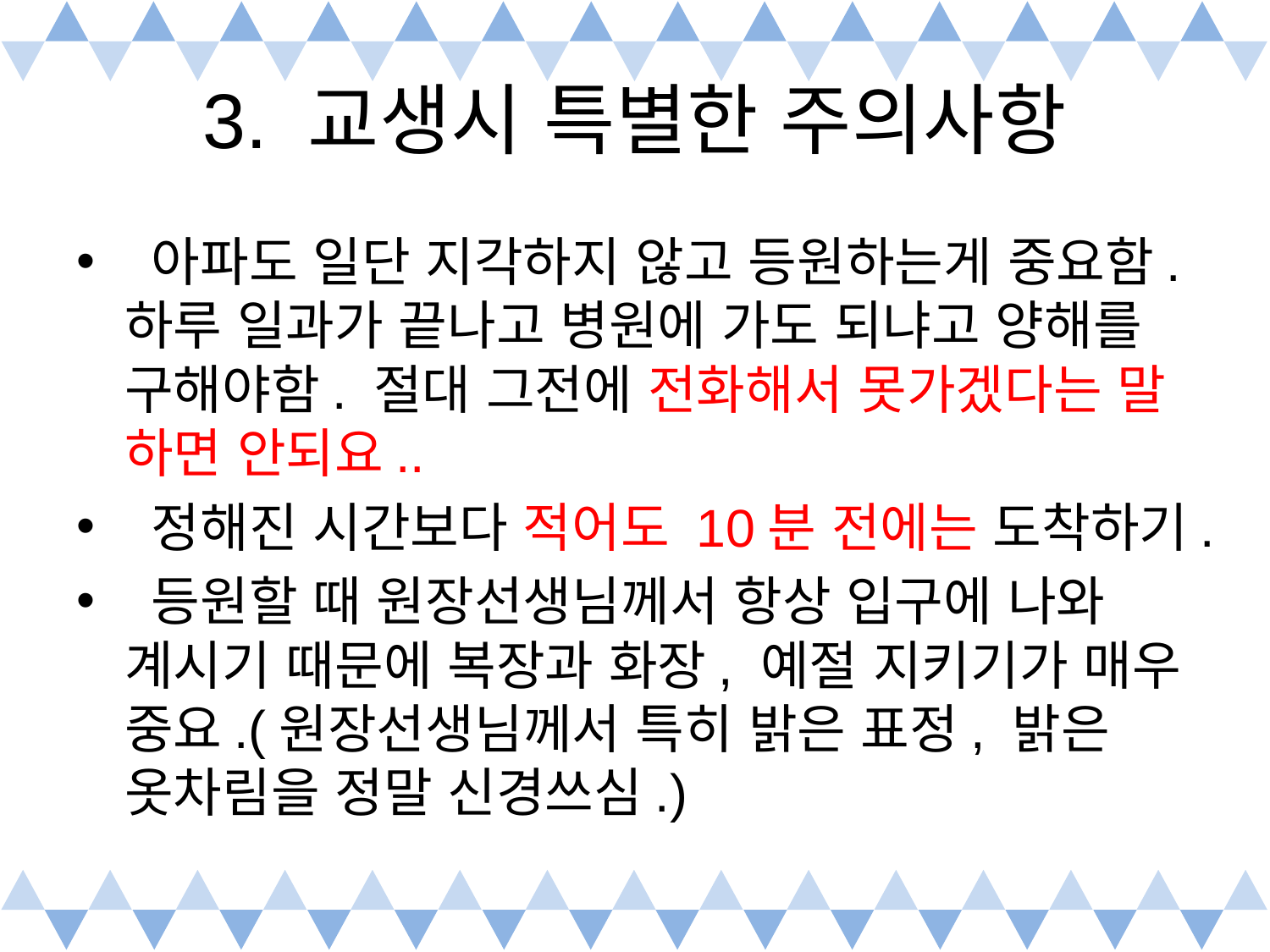

# 3. 교생시 특별한 주의사항
 아파도 일단 지각하지 않고 등원하는게 중요함. 하루 일과가 끝나고 병원에 가도 되냐고 양해를 구해야함. 절대 그전에 전화해서 못가겠다는 말 하면 안되요..
 정해진 시간보다 적어도 10분 전에는 도착하기.
 등원할 때 원장선생님께서 항상 입구에 나와 계시기 때문에 복장과 화장, 예절 지키기가 매우 중요.(원장선생님께서 특히 밝은 표정, 밝은 옷차림을 정말 신경쓰심.)